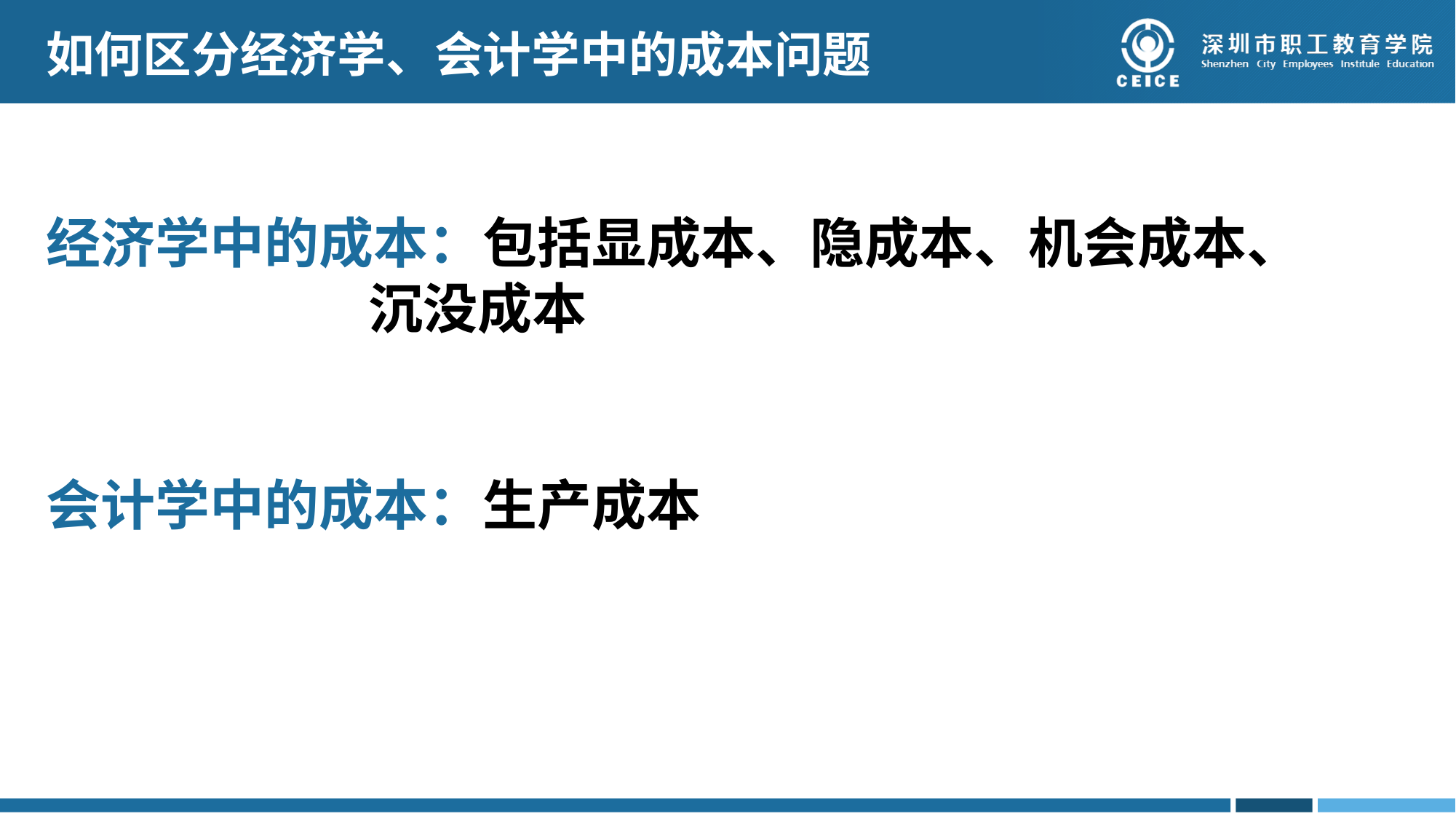

如何区分经济学、会计学中的成本问题
经济学中的成本：包括显成本、隐成本、机会成本、
                         沉没成本

会计学中的成本：生产成本